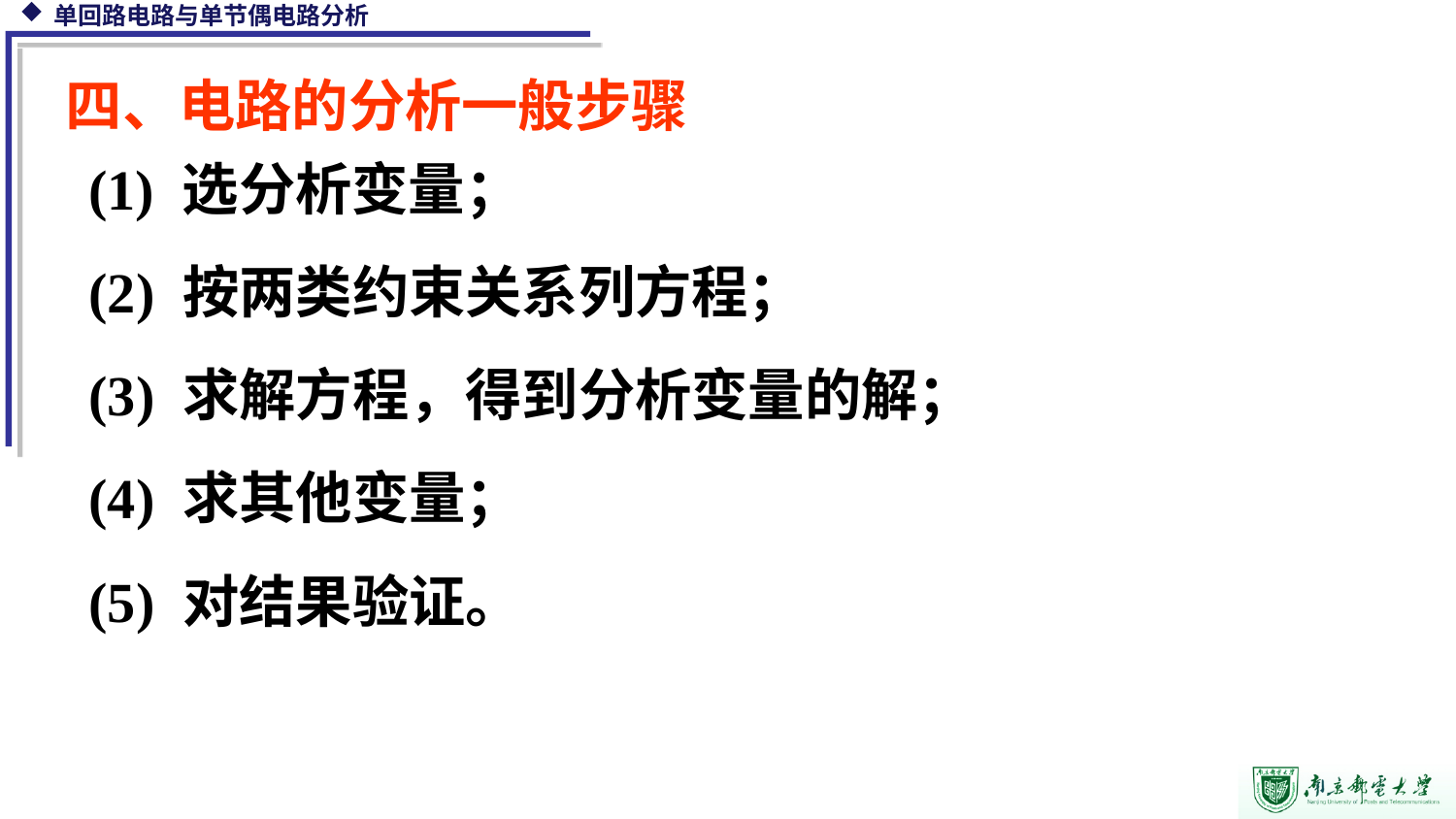

四、电路的分析一般步骤
(1) 选分析变量；
(2) 按两类约束关系列方程；
(3) 求解方程，得到分析变量的解；
(4) 求其他变量；
(5) 对结果验证。